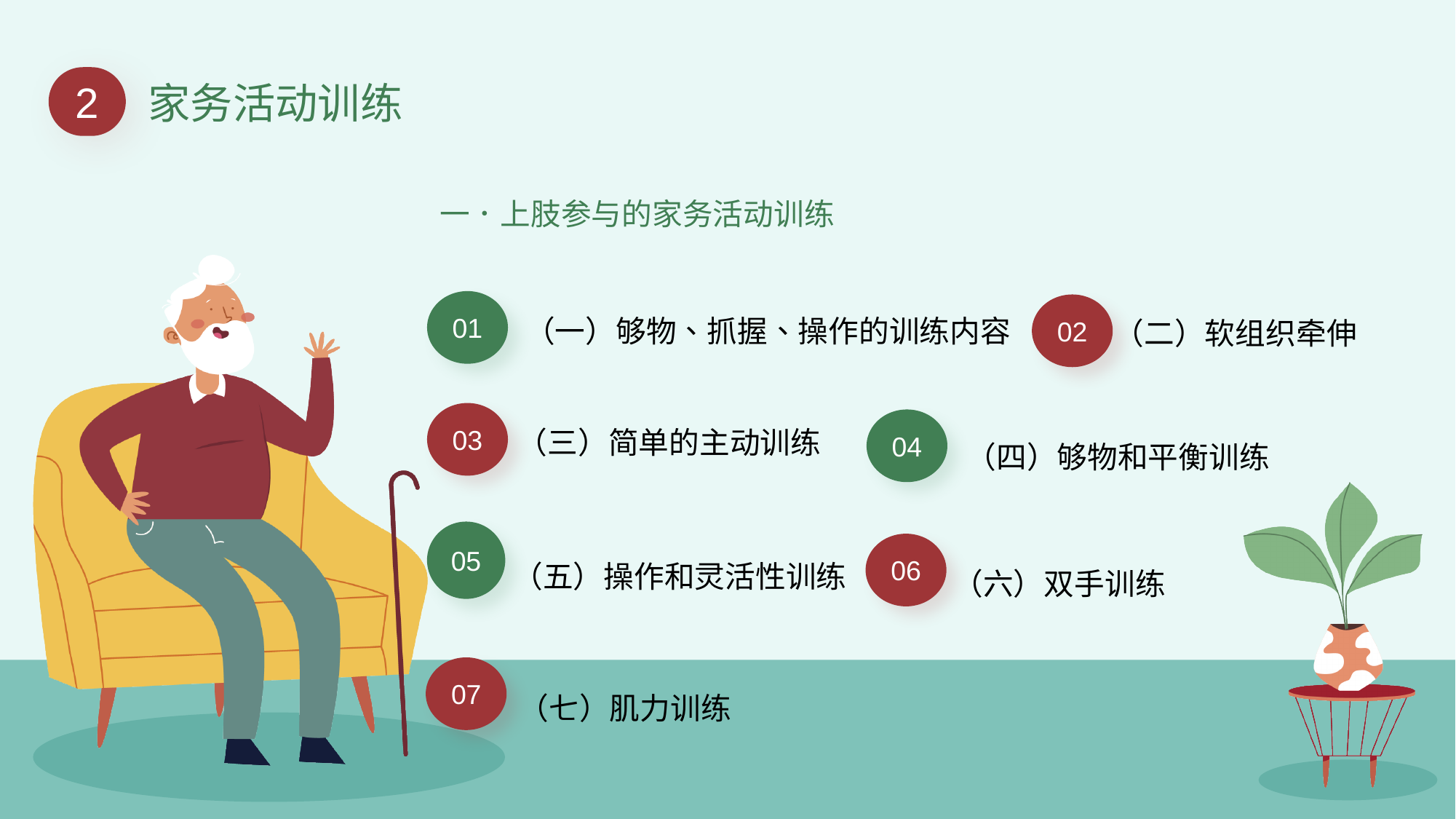

2
家务活动训练
一．上肢参与的家务活动训练

05
01
（一）够物、抓握、操作的训练内容
（二）软组织牵伸
03
02
04
（四）够物和平衡训练
（三）简单的主动训练
06
（五）操作和灵活性训练
（六）双手训练
07
（七）肌力训练